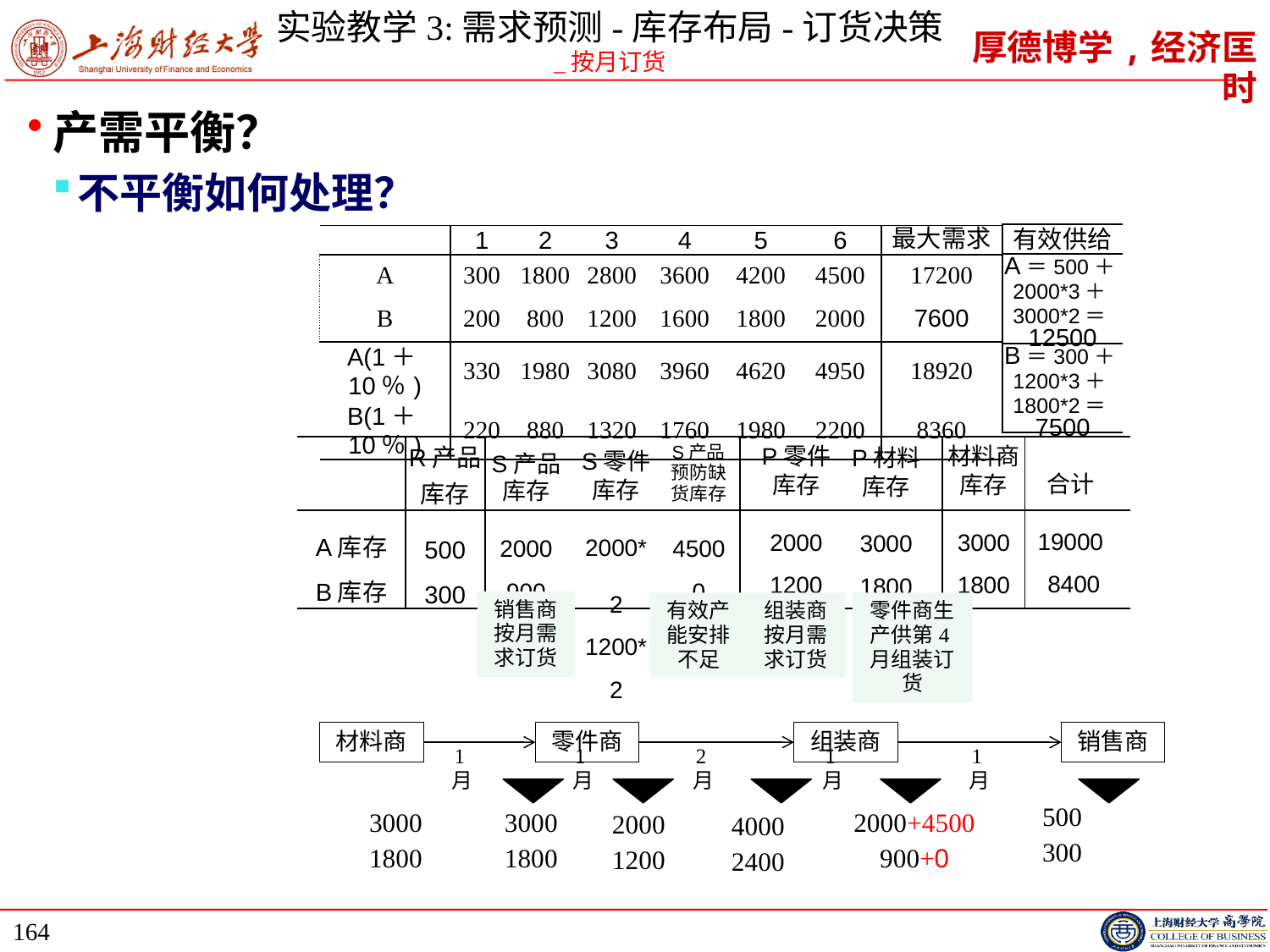

# 实验教学3:需求预测-库存布局-订货决策 _按月订货
产需平衡？
不平衡如何处理？
| 有效供给 |
| --- |
| A＝500＋2000\*3＋3000\*2＝12500 |
| B＝300＋1200\*3＋1800\*2＝7500 |
|  | 1 | 2 | 3 | 4 | 5 | 6 | 最大需求 |
| --- | --- | --- | --- | --- | --- | --- | --- |
| A | 300 | 1800 | 2800 | 3600 | 4200 | 4500 | 17200 |
| B | 200 | 800 | 1200 | 1600 | 1800 | 2000 | 7600 |
| A(1＋10％) | 330 | 1980 | 3080 | 3960 | 4620 | 4950 | 18920 |
| B(1＋10％) | 220 | 880 | 1320 | 1760 | 1980 | 2200 | 8360 |
S产品
预防缺货库存
4500
0
合计19000
8400
P零件
库存
2000
1200
材料商库存
3000
1800
|  | R产品 库存 |  |  |  |  |  |  |  |
| --- | --- | --- | --- | --- | --- | --- | --- | --- |
| A库存 | 500 |  |  |  |  |  |  |  |
| B库存 | 300 |  |  |  |  |  |  |  |
P材料
库存
3000
1800
S零件
库存
2000*2
1200*2
S产品
库存
2000
900
销售商按月需求订货
有效产能安排不足
组装商按月需求订货
零件商生产供第4月组装订货
材料商
零件商
组装商
销售商
1月
1月
2月
1月
1月

500
300
3000
1800
2000+4500
900+0
3000
1800
2000
1200
4000
2400
164